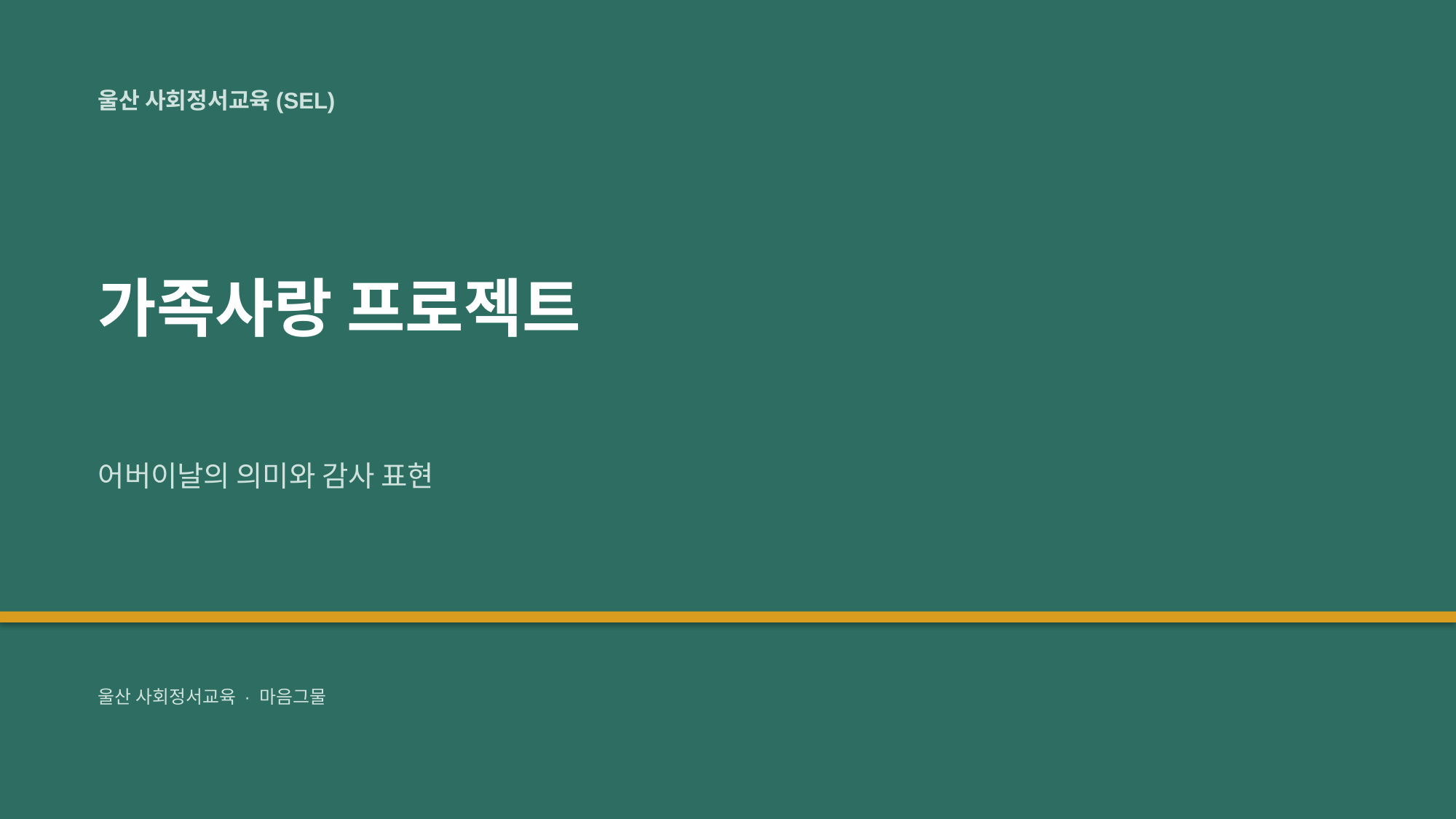

울산 사회정서교육(SEL)
가족사랑 프로젝트
어버이날의 의미와 감사 표현

울산 사회정서교육 · 마음그물